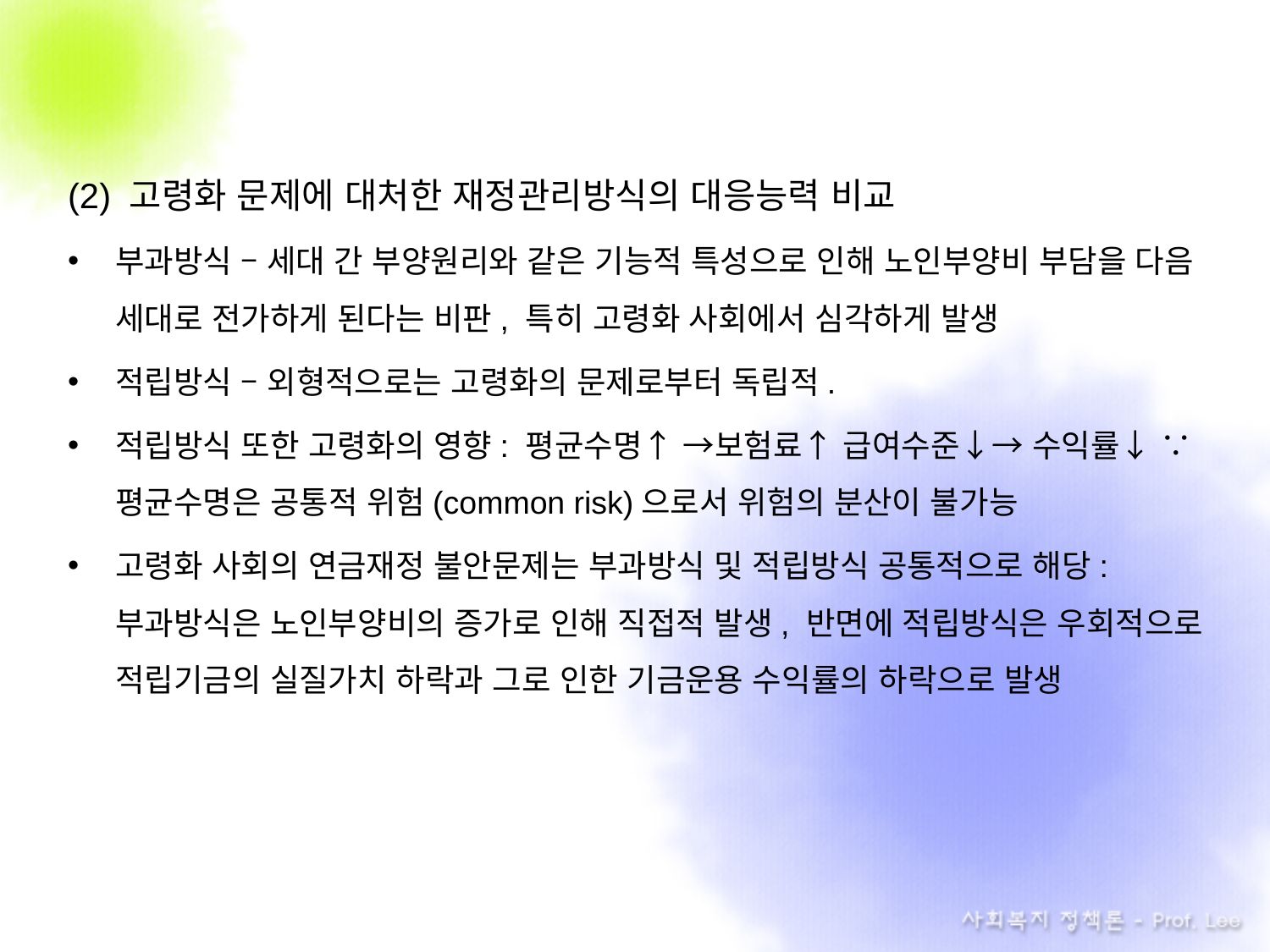

(2) 고령화 문제에 대처한 재정관리방식의 대응능력 비교
부과방식 – 세대 간 부양원리와 같은 기능적 특성으로 인해 노인부양비 부담을 다음 세대로 전가하게 된다는 비판, 특히 고령화 사회에서 심각하게 발생
적립방식 – 외형적으로는 고령화의 문제로부터 독립적.
적립방식 또한 고령화의 영향: 평균수명↑ →보험료↑ 급여수준↓→ 수익률↓ ∵ 평균수명은 공통적 위험(common risk)으로서 위험의 분산이 불가능
고령화 사회의 연금재정 불안문제는 부과방식 및 적립방식 공통적으로 해당: 부과방식은 노인부양비의 증가로 인해 직접적 발생, 반면에 적립방식은 우회적으로 적립기금의 실질가치 하락과 그로 인한 기금운용 수익률의 하락으로 발생